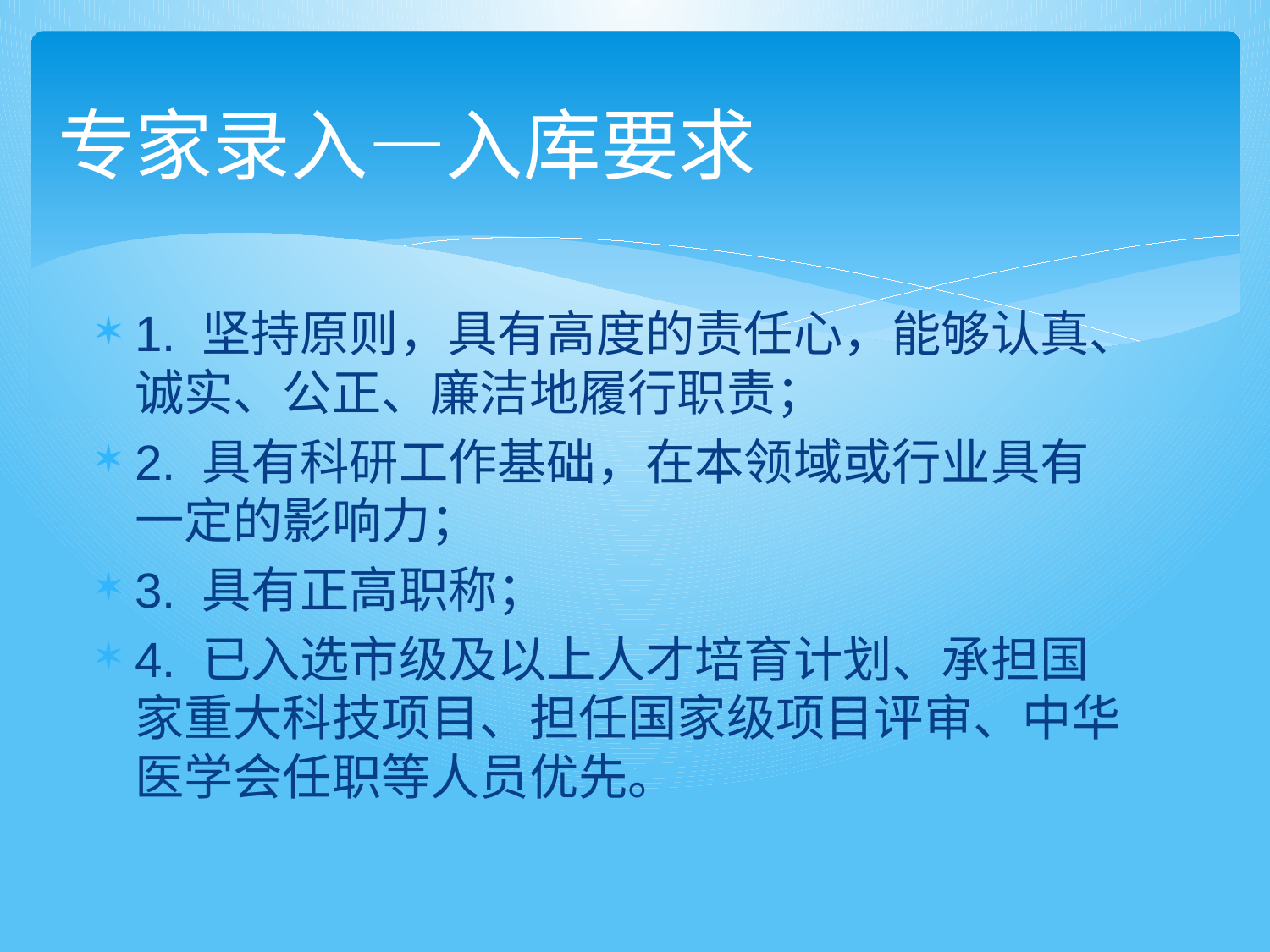

专家录入—入库要求
1. 坚持原则，具有高度的责任心，能够认真、诚实、公正、廉洁地履行职责；
2. 具有科研工作基础，在本领域或行业具有一定的影响力；
3. 具有正高职称；
4. 已入选市级及以上人才培育计划、承担国家重大科技项目、担任国家级项目评审、中华医学会任职等人员优先。